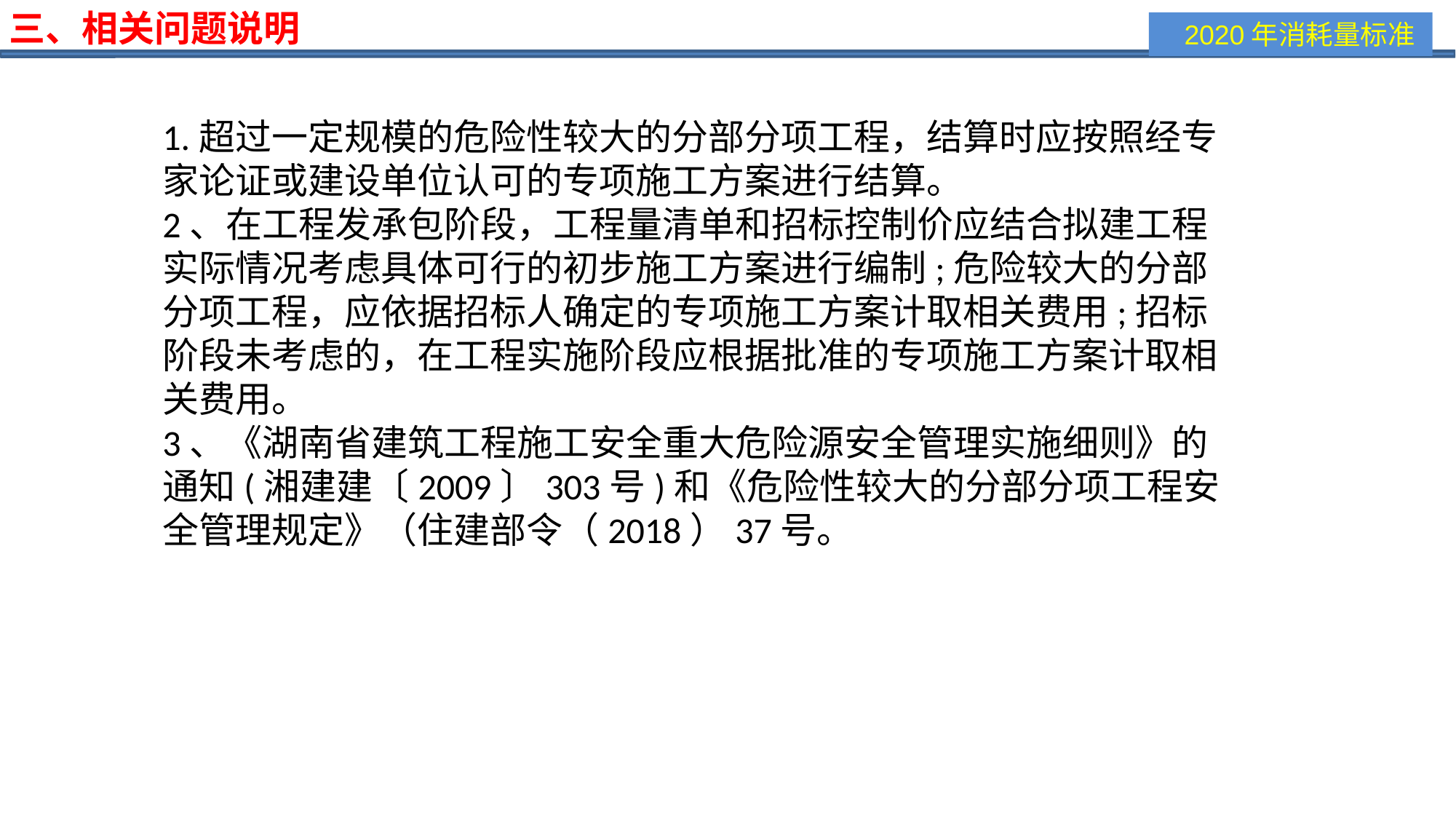

三、相关问题说明
1.超过一定规模的危险性较大的分部分项工程，结算时应按照经专家论证或建设单位认可的专项施工方案进行结算。
2、在工程发承包阶段，工程量清单和招标控制价应结合拟建工程实际情况考虑具体可行的初步施工方案进行编制;危险较大的分部分项工程，应依据招标人确定的专项施工方案计取相关费用;招标阶段未考虑的，在工程实施阶段应根据批准的专项施工方案计取相关费用。
3、《湖南省建筑工程施工安全重大危险源安全管理实施细则》的通知(湘建建〔2009〕303号)和《危险性较大的分部分项工程安全管理规定》（住建部令（2018）37号。